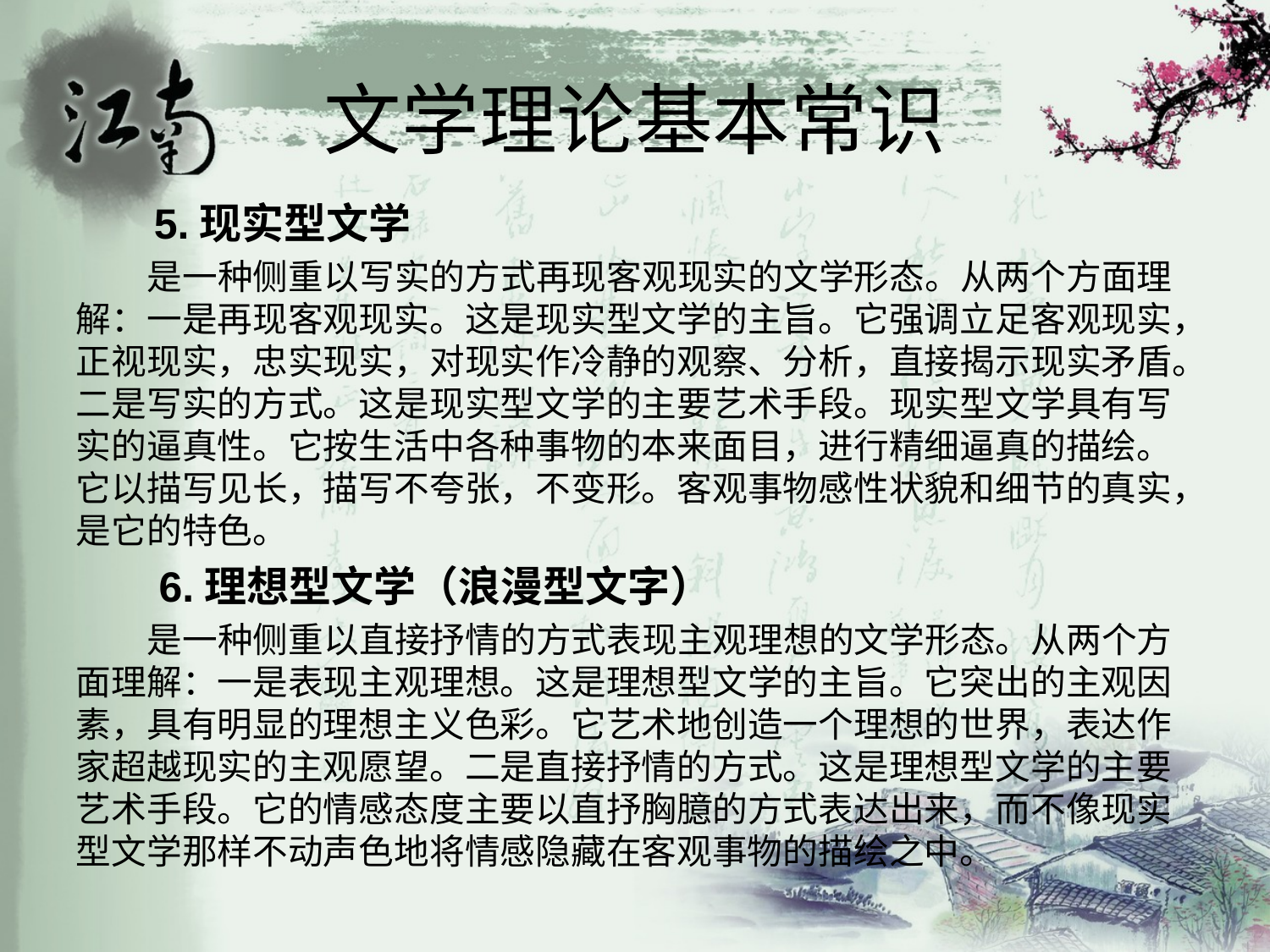

# 文学理论基本常识
        5.现实型文学
        是一种侧重以写实的方式再现客观现实的文学形态。从两个方面理解：一是再现客观现实。这是现实型文学的主旨。它强调立足客观现实，正视现实，忠实现实，对现实作冷静的观察、分析，直接揭示现实矛盾。二是写实的方式。这是现实型文学的主要艺术手段。现实型文学具有写实的逼真性。它按生活中各种事物的本来面目，进行精细逼真的描绘。它以描写见长，描写不夸张，不变形。客观事物感性状貌和细节的真实，是它的特色。
       6.理想型文学（浪漫型文字）
        是一种侧重以直接抒情的方式表现主观理想的文学形态。从两个方面理解：一是表现主观理想。这是理想型文学的主旨。它突出的主观因素，具有明显的理想主义色彩。它艺术地创造一个理想的世界，表达作家超越现实的主观愿望。二是直接抒情的方式。这是理想型文学的主要艺术手段。它的情感态度主要以直抒胸臆的方式表达出来，而不像现实型文学那样不动声色地将情感隐藏在客观事物的描绘之中。